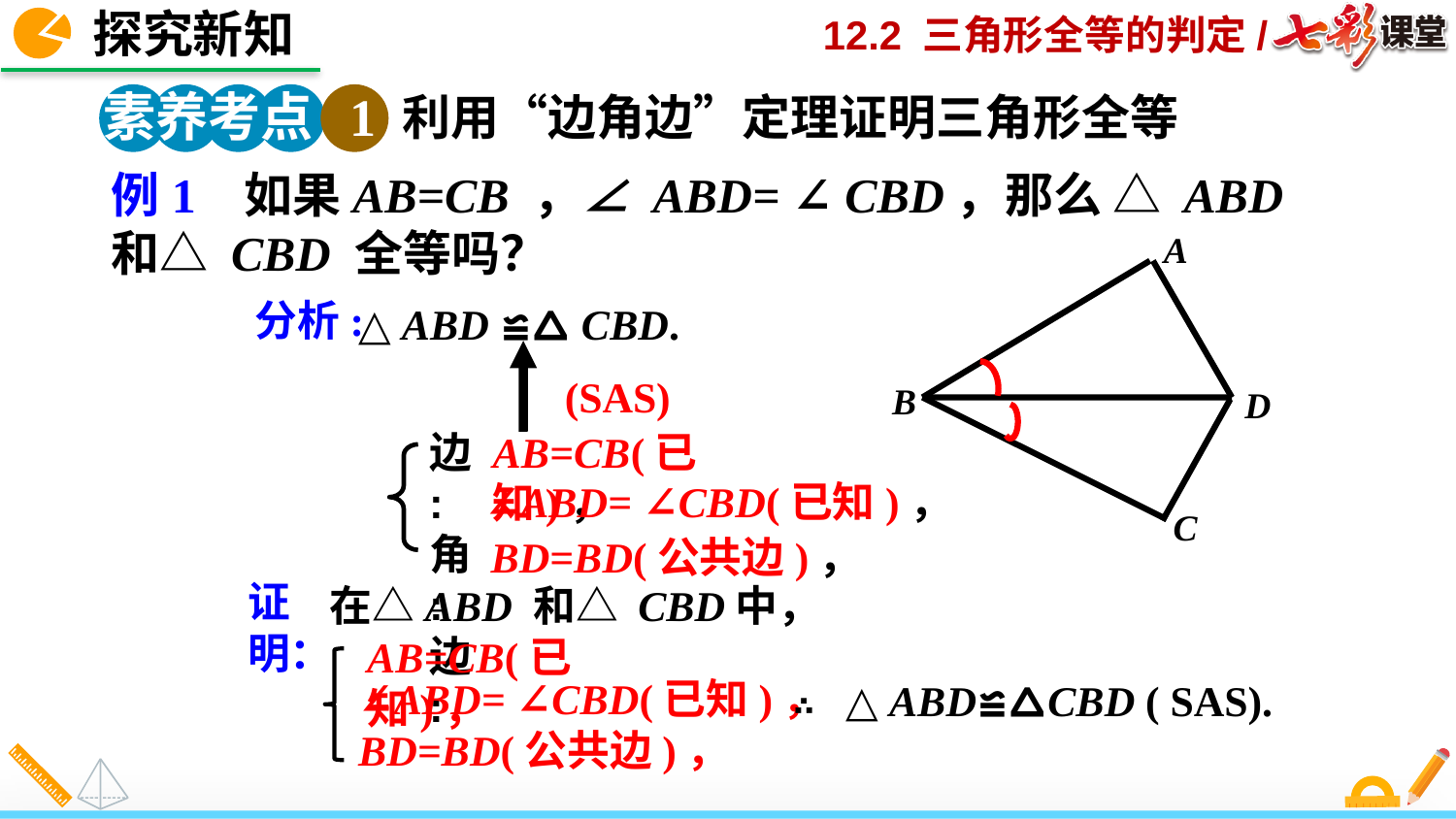

探究新知

素养考点  1

利用“边角边”定理证明三角形全等
例1   如果AB=CB ，∠ ABD= ∠ CBD，那么 △ ABD 和△ CBD 全等吗？
A

B
D

C
分析:
△ ABD ≌△ CBD.

(SAS)
边:角:边:

AB=CB(已知)，
∠ABD= ∠CBD(已知)，
BD=BD(公共边)，
证明：
在△ABD 和△ CBD中，
AB=CB(已知)，

∠ABD= ∠CBD(已知)，
∴ △ ABD≌△CBD ( SAS).
BD=BD(公共边)，